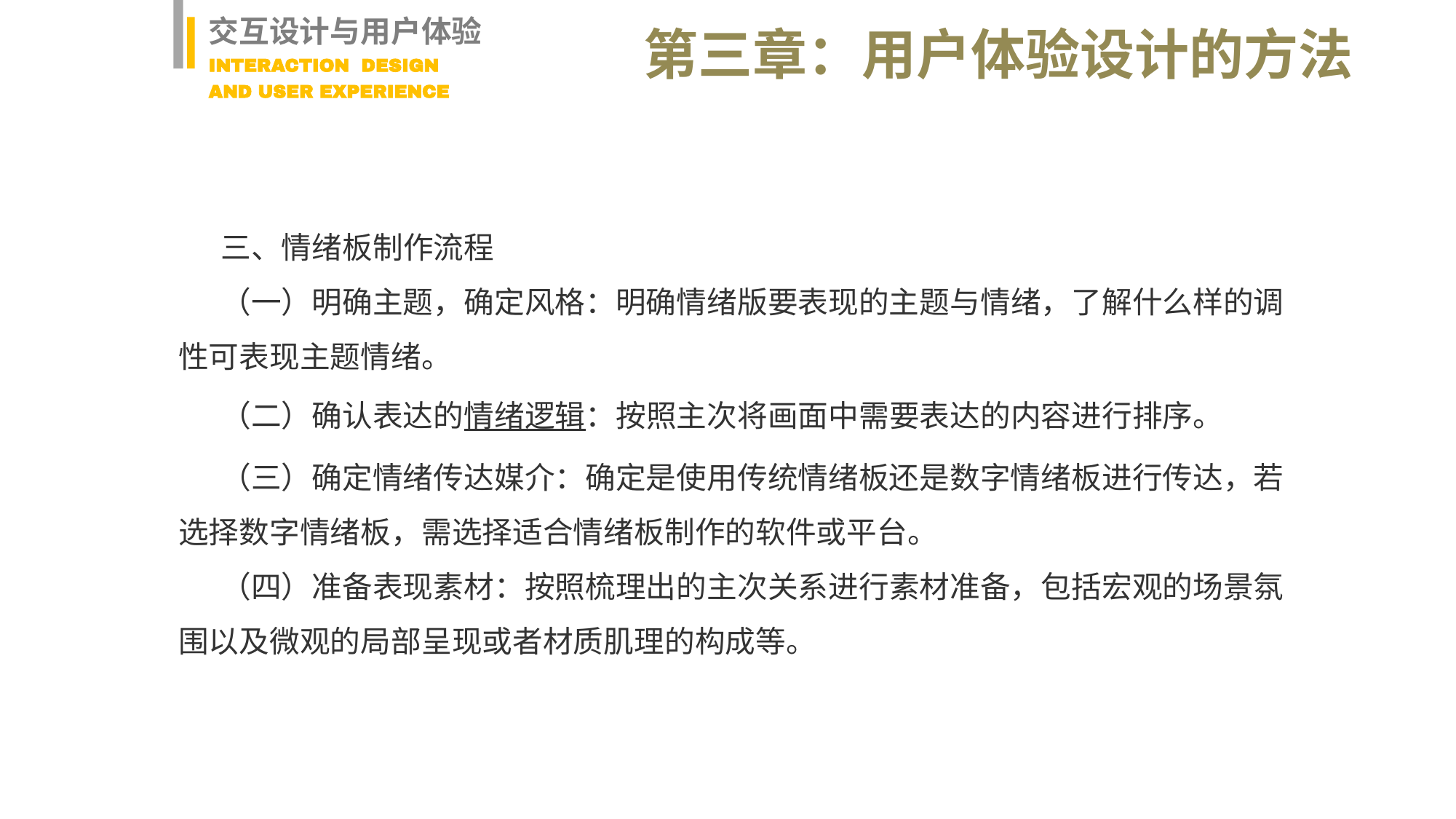

交互设计与用户体验
INTERACTION  DESIGN
AND USER EXPERIENCE
第三章：用户体验设计的方法

三、情绪板制作流程
（一）明确主题，确定风格：明确情绪版要表现的主题与情绪，了解什么样的调性可表现主题情绪。
（二）确认表达的情绪逻辑：按照主次将画面中需要表达的内容进行排序。
（三）确定情绪传达媒介：确定是使用传统情绪板还是数字情绪板进行传达，若选择数字情绪板，需选择适合情绪板制作的软件或平台。
（四）准备表现素材：按照梳理出的主次关系进行素材准备，包括宏观的场景氛围以及微观的局部呈现或者材质肌理的构成等。